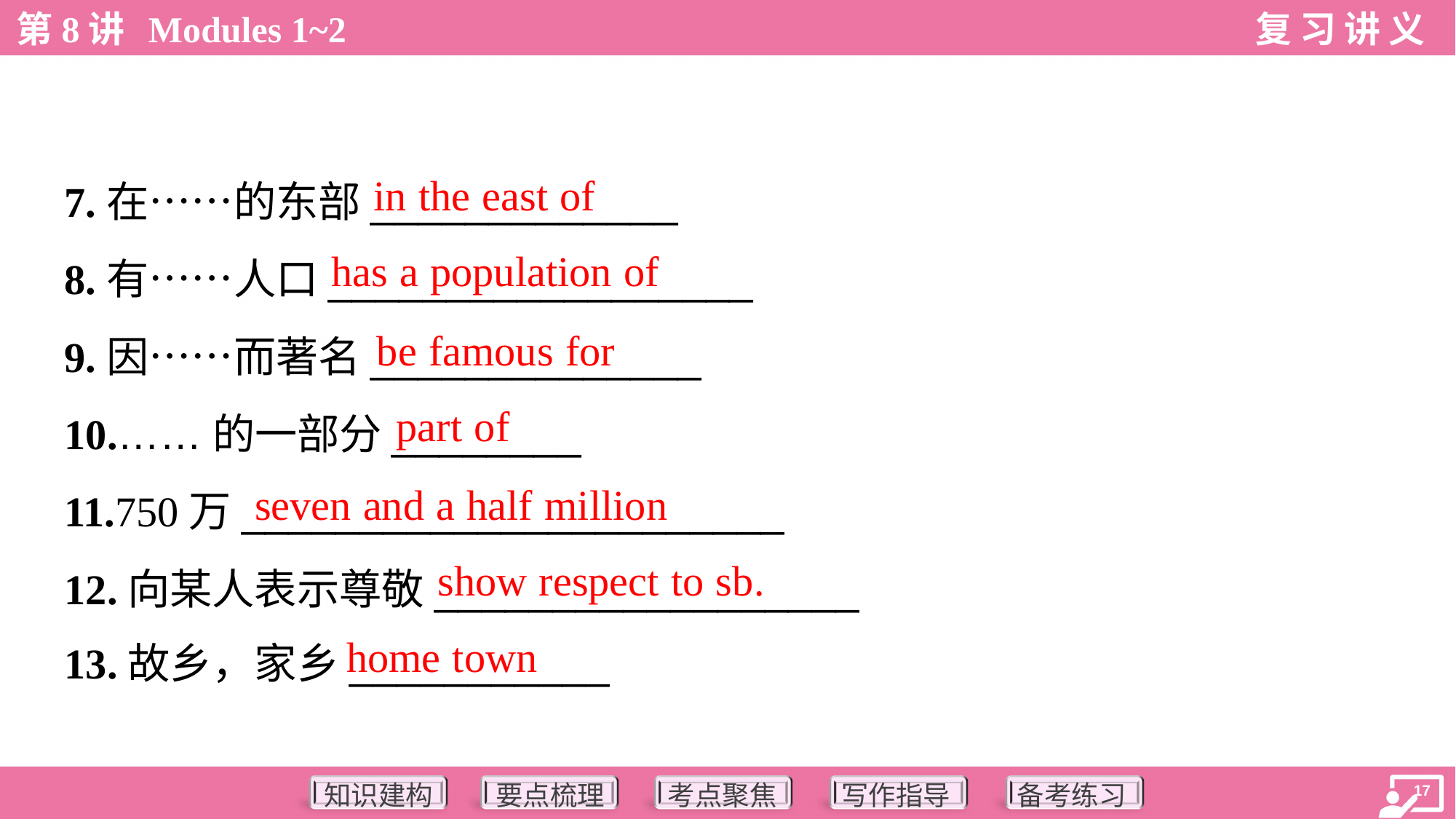

in the east of
7.在……的东部_____________
8.有……人口__________________
9.因……而著名______________
10.……的一部分________
11.750万_______________________
12.向某人表示尊敬__________________
13.故乡，家乡___________
has a population of
be famous for
part of
seven and a half million
show respect to sb.
home town